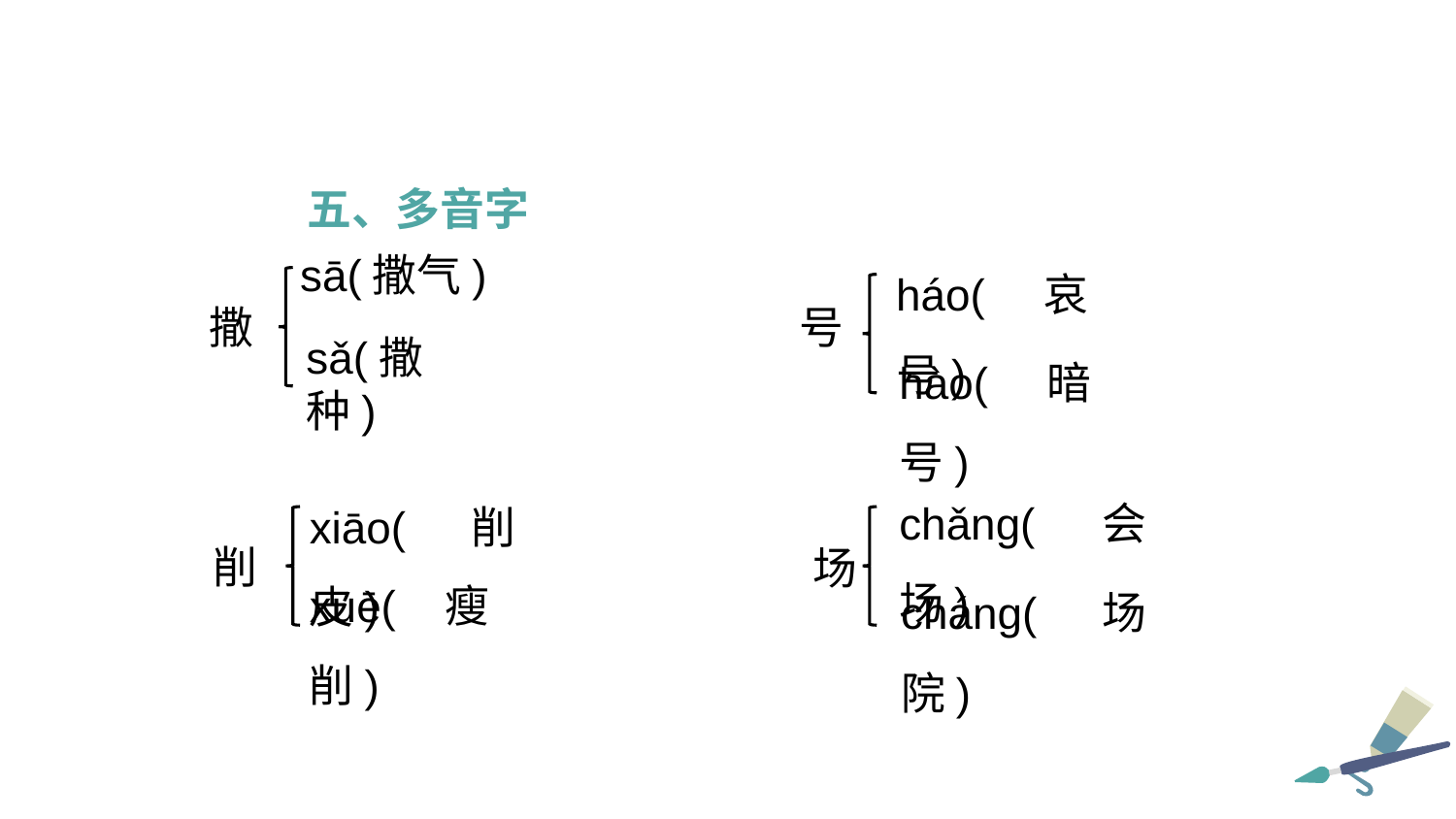

五、多音字

háo(哀号)
sā(撒气)

撒
号
hào(暗号)
sǎ(撒种)
chǎng(会场)
xiāo(削皮)

削
场
xuē(瘦削)
cháng(场院)